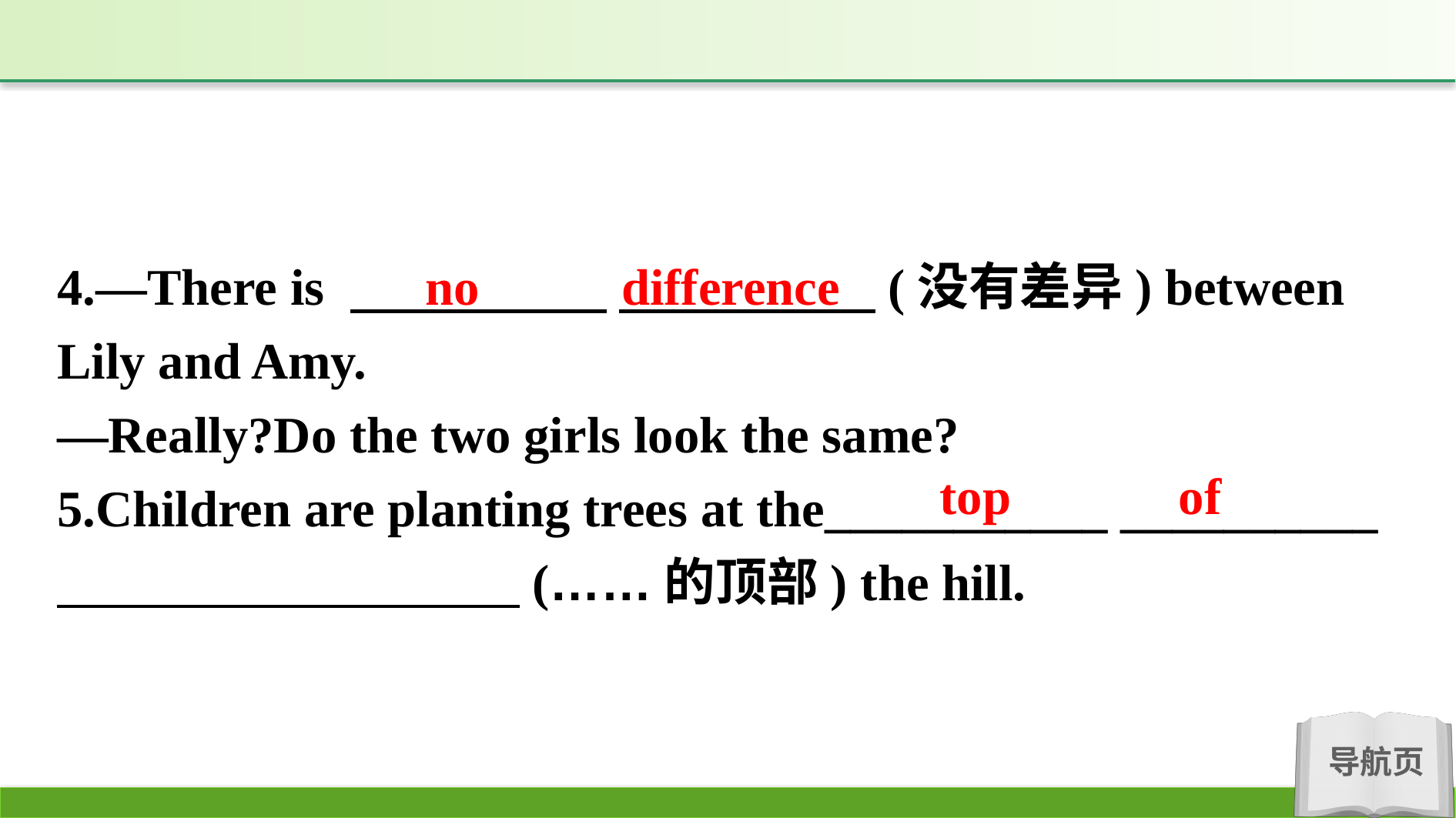

no           difference
4.—There is 　　　　　 　　　　　(没有差异) between Lily and Amy.
—Really?Do the two girls look the same?
5.Children are planting trees at the___________ __________ 　　　　 　　　　 (……的顶部) the hill.
top             of